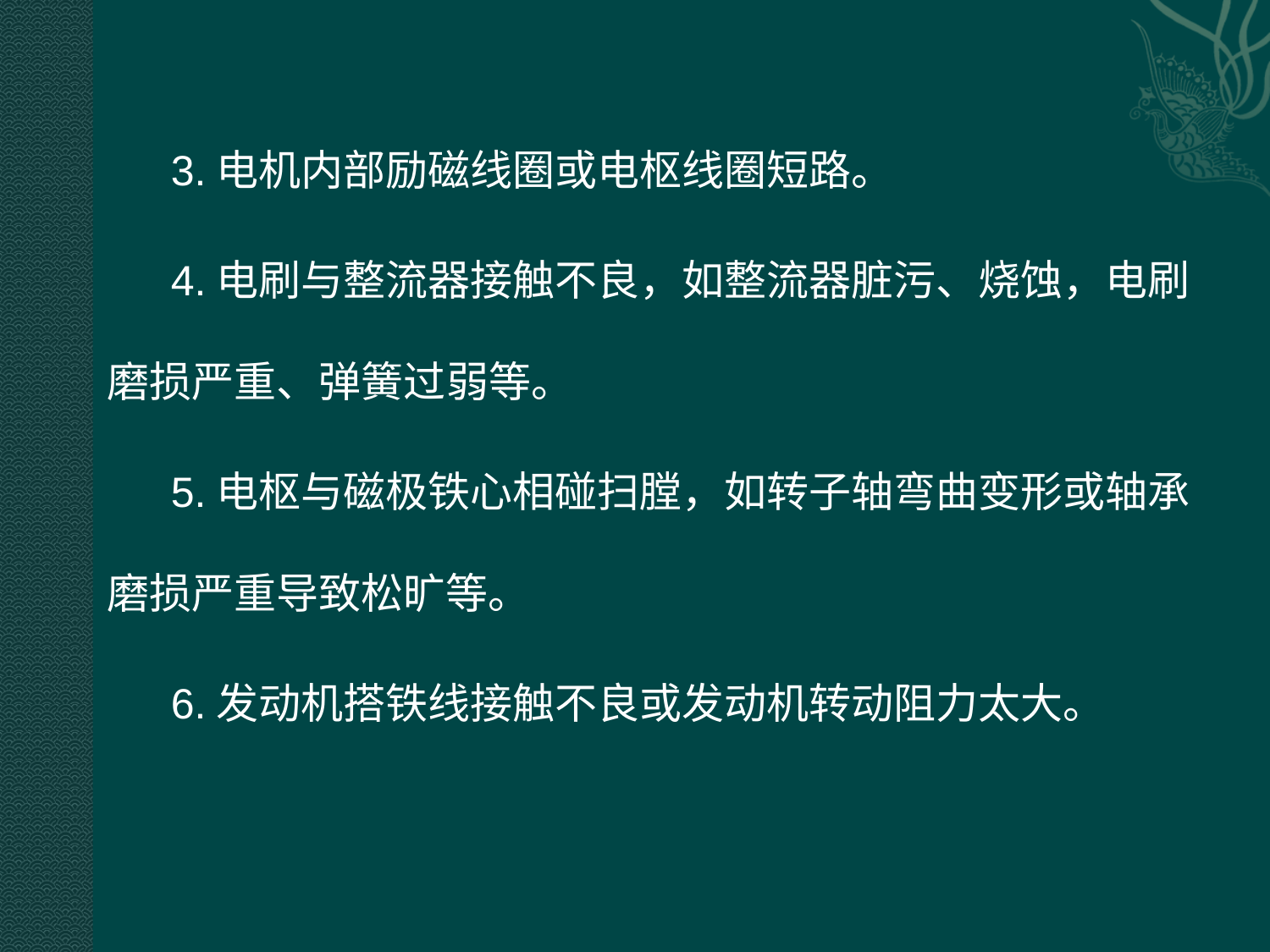

3.电机内部励磁线圈或电枢线圈短路。
4.电刷与整流器接触不良，如整流器脏污、烧蚀，电刷磨损严重、弹簧过弱等。
5.电枢与磁极铁心相碰扫膛，如转子轴弯曲变形或轴承磨损严重导致松旷等。
6.发动机搭铁线接触不良或发动机转动阻力太大。